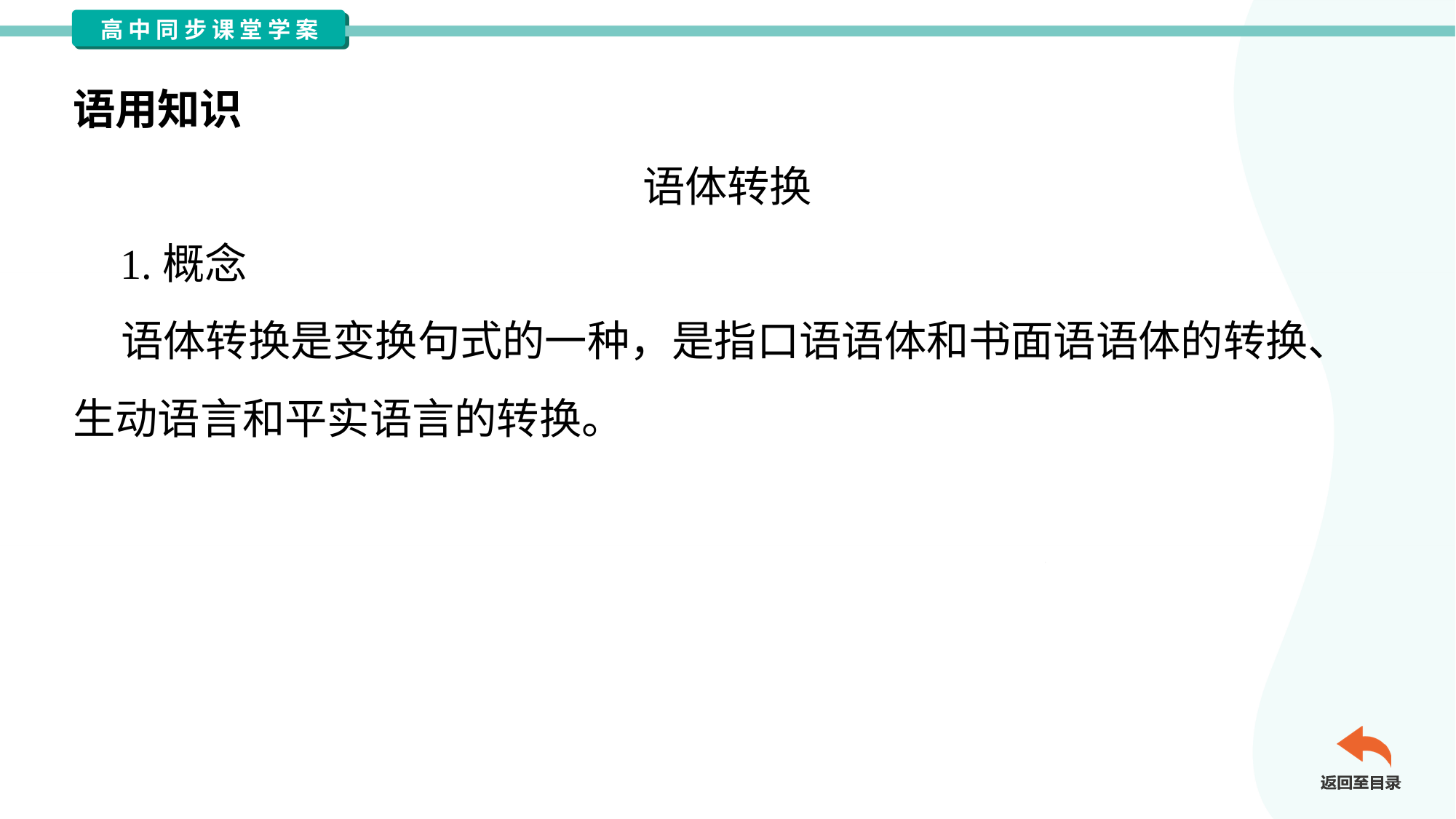

语用知识
语体转换
    1.概念
    语体转换是变换句式的一种，是指口语语体和书面语语体的转换、
生动语言和平实语言的转换。